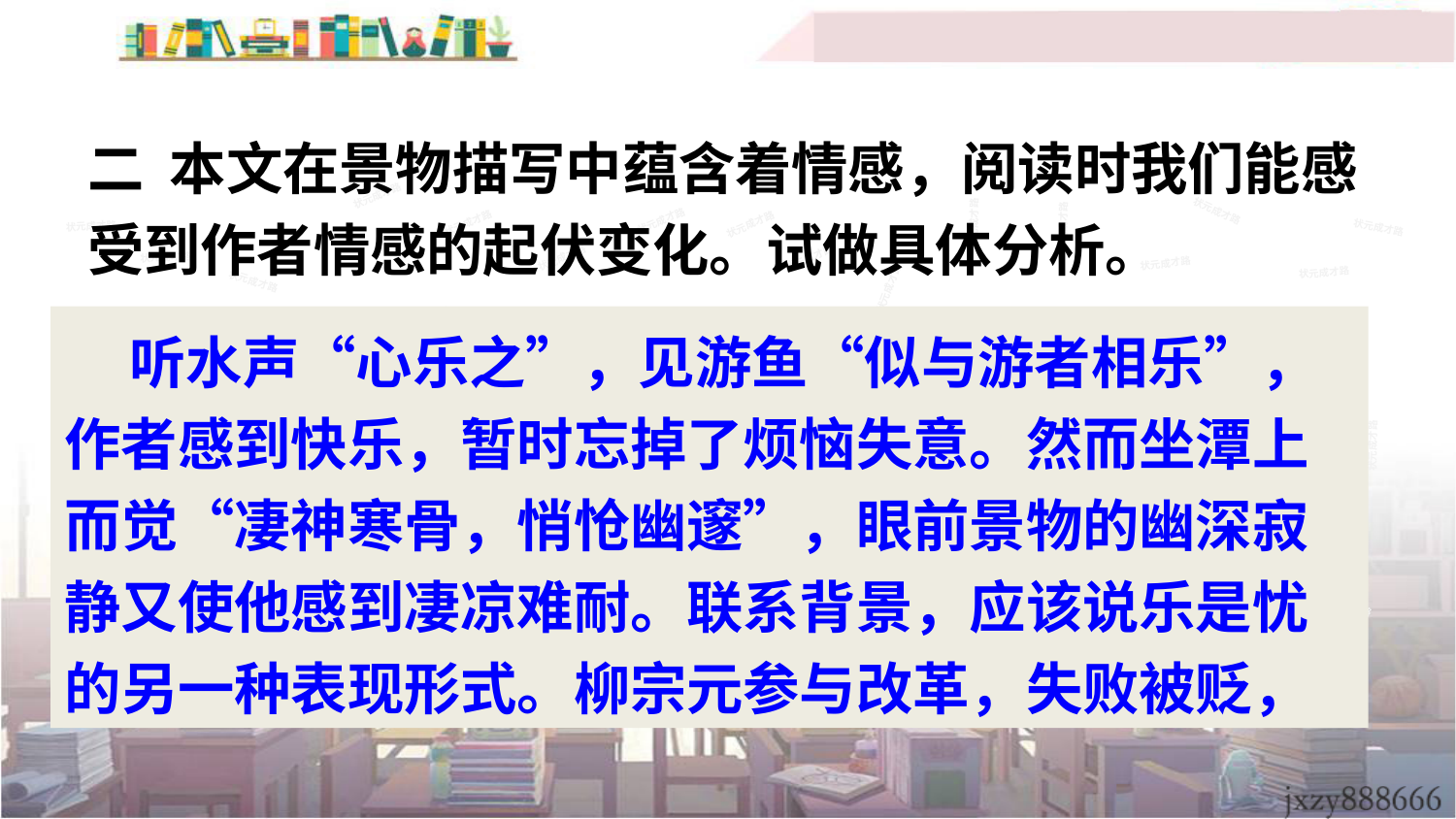

二  本文在景物描写中蕴含着情感，阅读时我们能感受到作者情感的起伏变化。试做具体分析。
状元成才路
状元成才路
状元成才路
状元成才路
状元成才路
状元成才路
状元成才路
状元成才路
状元成才路
状元成才路
状元成才路
状元成才路
状元成才路
状元成才路
状元成才路
状元成才路
状元成才路
状元成才路
状元成才路
状元成才路
状元成才路
状元成才路
状元成才路
状元成才路
    听水声“心乐之”，见游鱼“似与游者相乐”，作者感到快乐，暂时忘掉了烦恼失意。然而坐潭上而觉“凄神寒骨，悄怆幽邃”，眼前景物的幽深寂静又使他感到凄凉难耐。联系背景，应该说乐是忧的另一种表现形式。柳宗元参与改革，失败被贬，
状元成才路
状元成才路
状元成才路
状元成才路
状元成才路
状元成才路
状元成才路
状元成才路
状元成才路
状元成才路
状元成才路
状元成才路
状元成才路
状元成才路
状元成才路
状元成才路
状元成才路
状元成才路
状元成才路
状元成才路
状元成才路
状元成才路
状元成才路
状元成才路
状元成才路
状元成才路
状元成才路
状元成才路
状元成才路
状元成才路
状元成才路
状元成才路
状元成才路
状元成才路
状元成才路
状元成才路
状元成才路
状元成才路
状元成才路
状元成才路
状元成才路
状元成才路
状元成才路
状元成才路
状元成才路
状元成才路
状元成才路
状元成才路
状元成才路
状元成才路
状元成才路
状元成才路
状元成才路
状元成才路
状元成才路
状元成才路
状元成才路
状元成才路
状元成才路
状元成才路
状元成才路
状元成才路
状元成才路
状元成才路
状元成才路
状元成才路
状元成才路
状元成才路
状元成才路
状元成才路
状元成才路
状元成才路
状元成才路
状元成才路
状元成才路
状元成才路